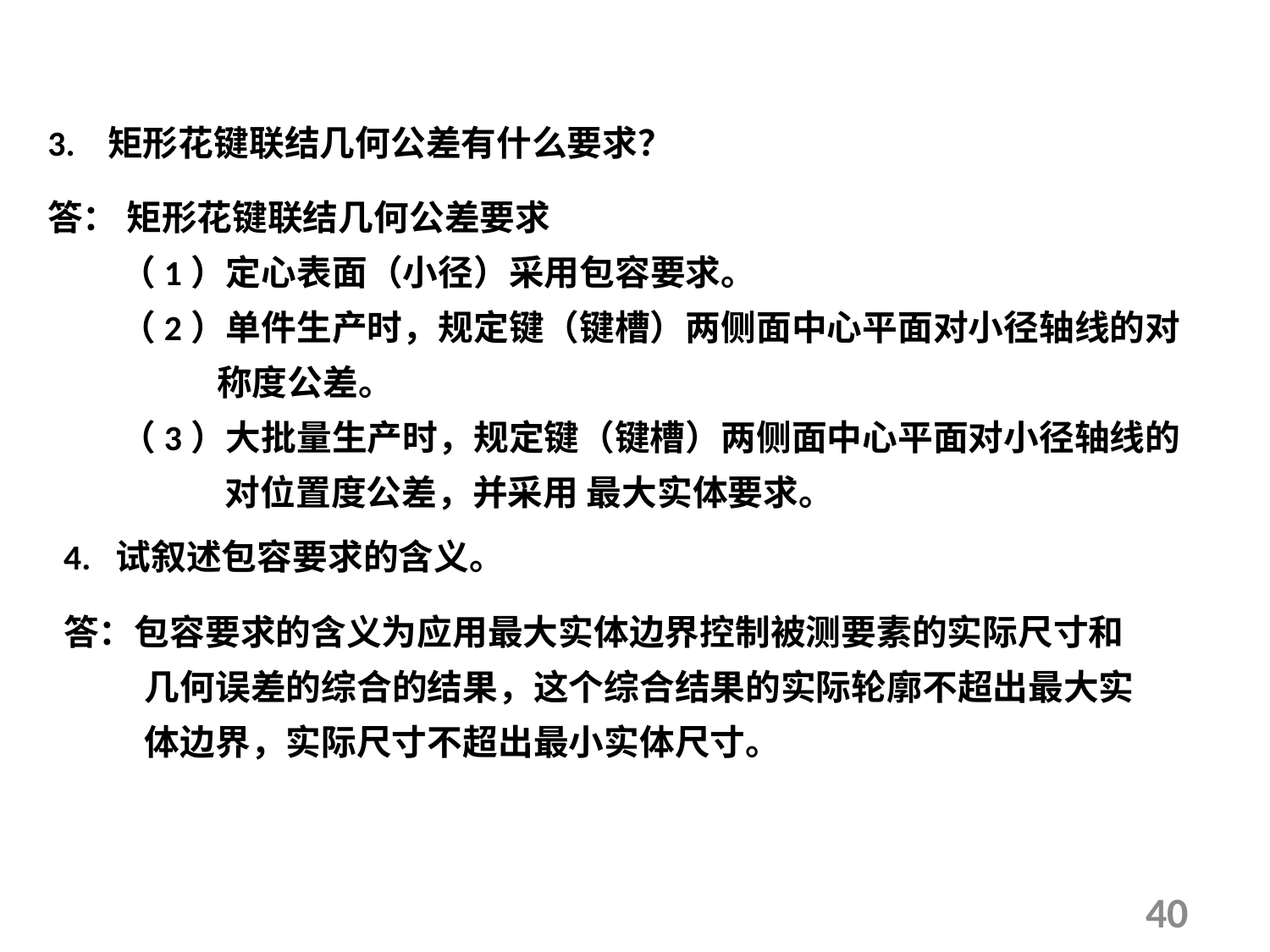

3.   矩形花键联结几何公差有什么要求？
答： 矩形花键联结几何公差要求
        （1）定心表面（小径）采用包容要求。
        （2）单件生产时，规定键（键槽）两侧面中心平面对小径轴线的对
                    称度公差。
        （3）大批量生产时，规定键（键槽）两侧面中心平面对小径轴线的
                     对位置度公差，并采用 最大实体要求。

4.  试叙述包容要求的含义。
答：包容要求的含义为应用最大实体边界控制被测要素的实际尺寸和
         几何误差的综合的结果，这个综合结果的实际轮廓不超出最大实
         体边界，实际尺寸不超出最小实体尺寸。
40